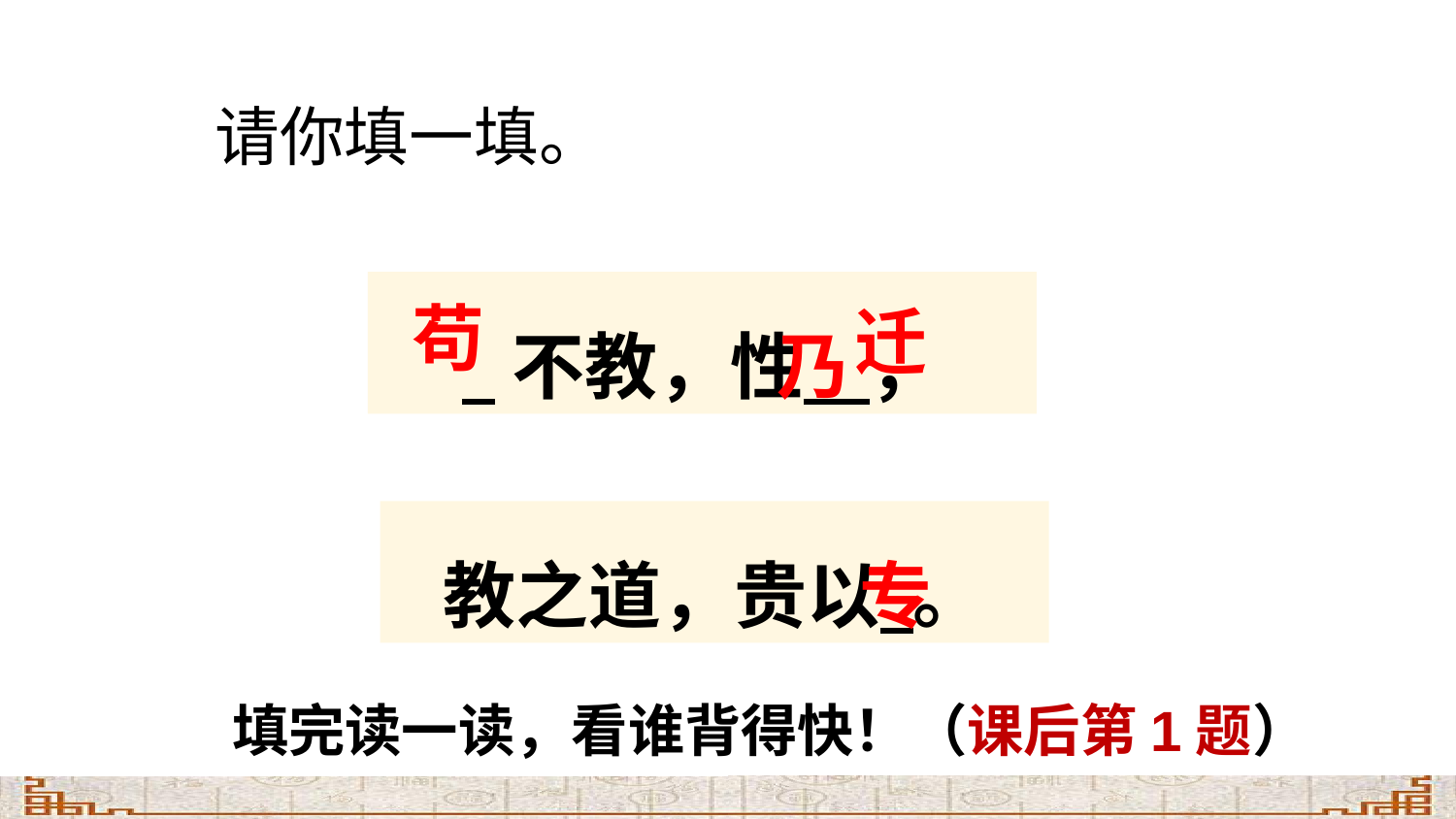

请你填一填。
乃
  不教，性    ，
苟
迁
专
教之道，贵以  。
填完读一读，看谁背得快！（课后第1题）